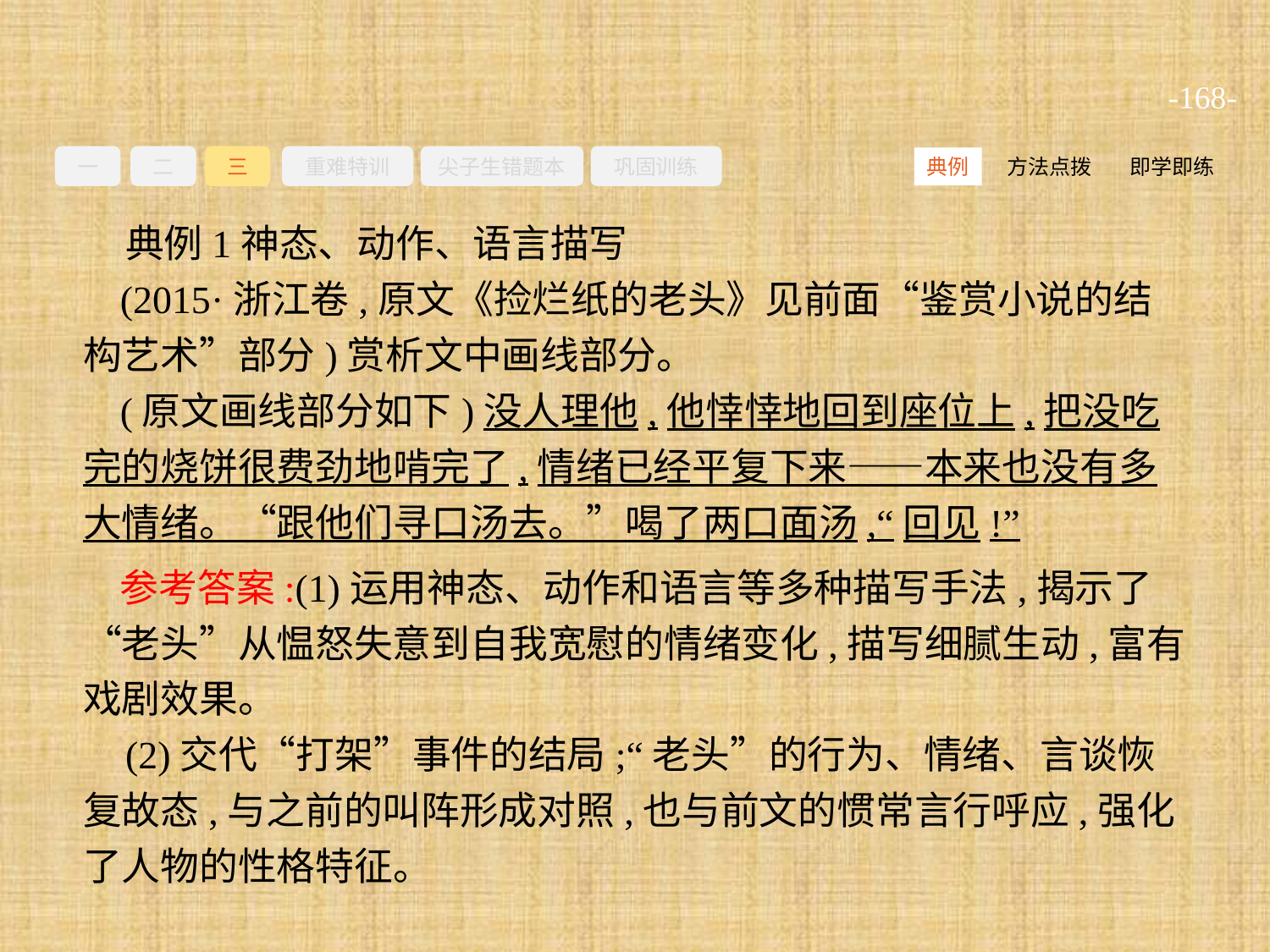

-168-
一
二
三
重难特训
尖子生错题本
巩固训练
方法点拨
即学即练
典例
典例1神态、动作、语言描写
(2015·浙江卷,原文《捡烂纸的老头》见前面“鉴赏小说的结构艺术”部分)赏析文中画线部分。
(原文画线部分如下)没人理他,他悻悻地回到座位上,把没吃完的烧饼很费劲地啃完了,情绪已经平复下来——本来也没有多大情绪。“跟他们寻口汤去。”喝了两口面汤,“回见!”
参考答案:(1)运用神态、动作和语言等多种描写手法,揭示了“老头”从愠怒失意到自我宽慰的情绪变化,描写细腻生动,富有戏剧效果。
(2)交代“打架”事件的结局;“老头”的行为、情绪、言谈恢复故态,与之前的叫阵形成对照,也与前文的惯常言行呼应,强化了人物的性格特征。